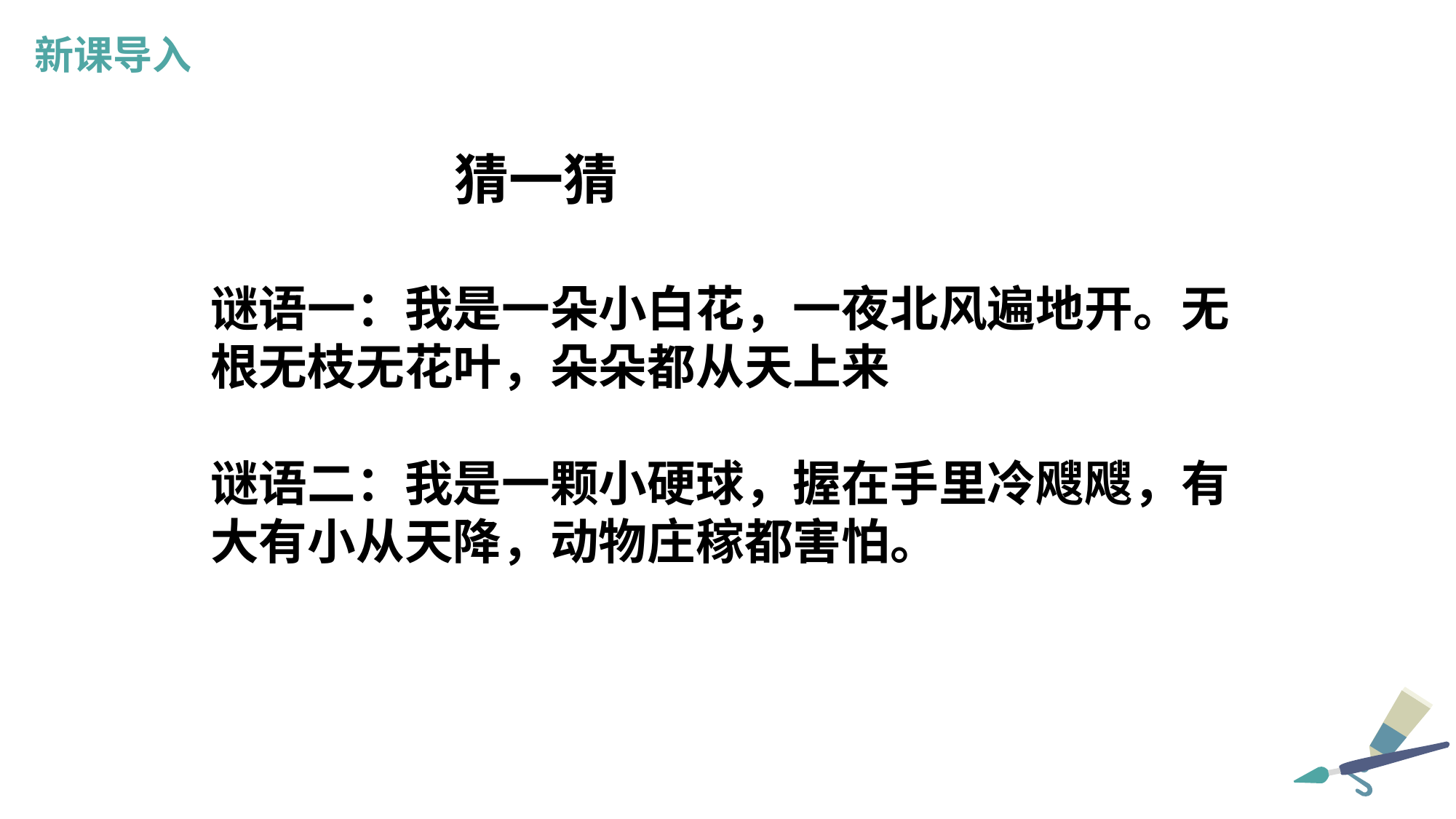

新课导入
猜一猜
谜语一：我是一朵小白花，一夜北风遍地开。无根无枝无花叶，朵朵都从天上来

谜语二：我是一颗小硬球，握在手里冷飕飕，有大有小从天降，动物庄稼都害怕。